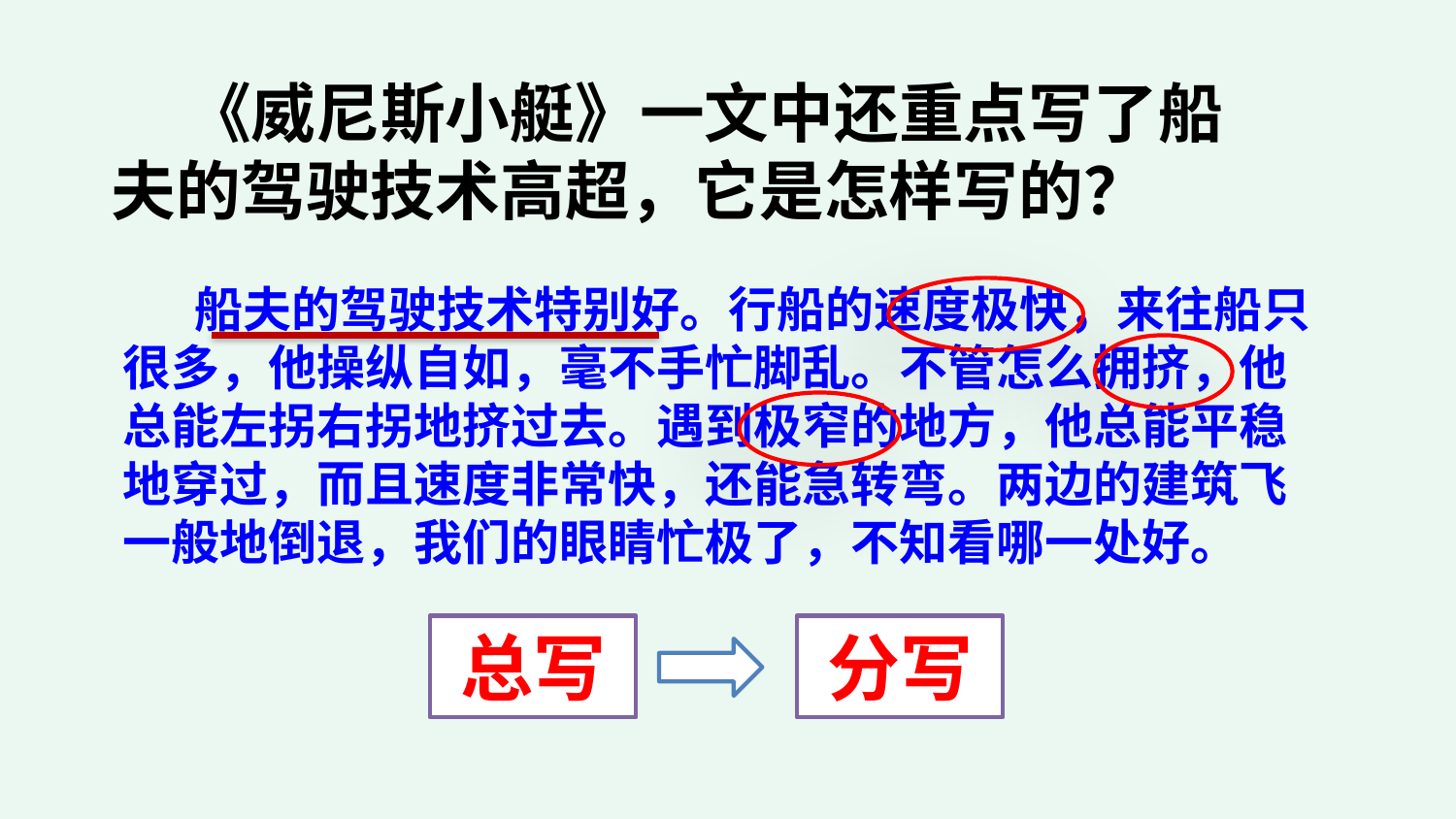

《威尼斯小艇》一文中还重点写了船夫的驾驶技术高超，它是怎样写的？
 船夫的驾驶技术特别好。行船的速度极快，来往船只很多，他操纵自如，毫不手忙脚乱。不管怎么拥挤，他总能左拐右拐地挤过去。遇到极窄的地方，他总能平稳地穿过，而且速度非常快，还能急转弯。两边的建筑飞一般地倒退，我们的眼睛忙极了，不知看哪一处好。

总写
分写